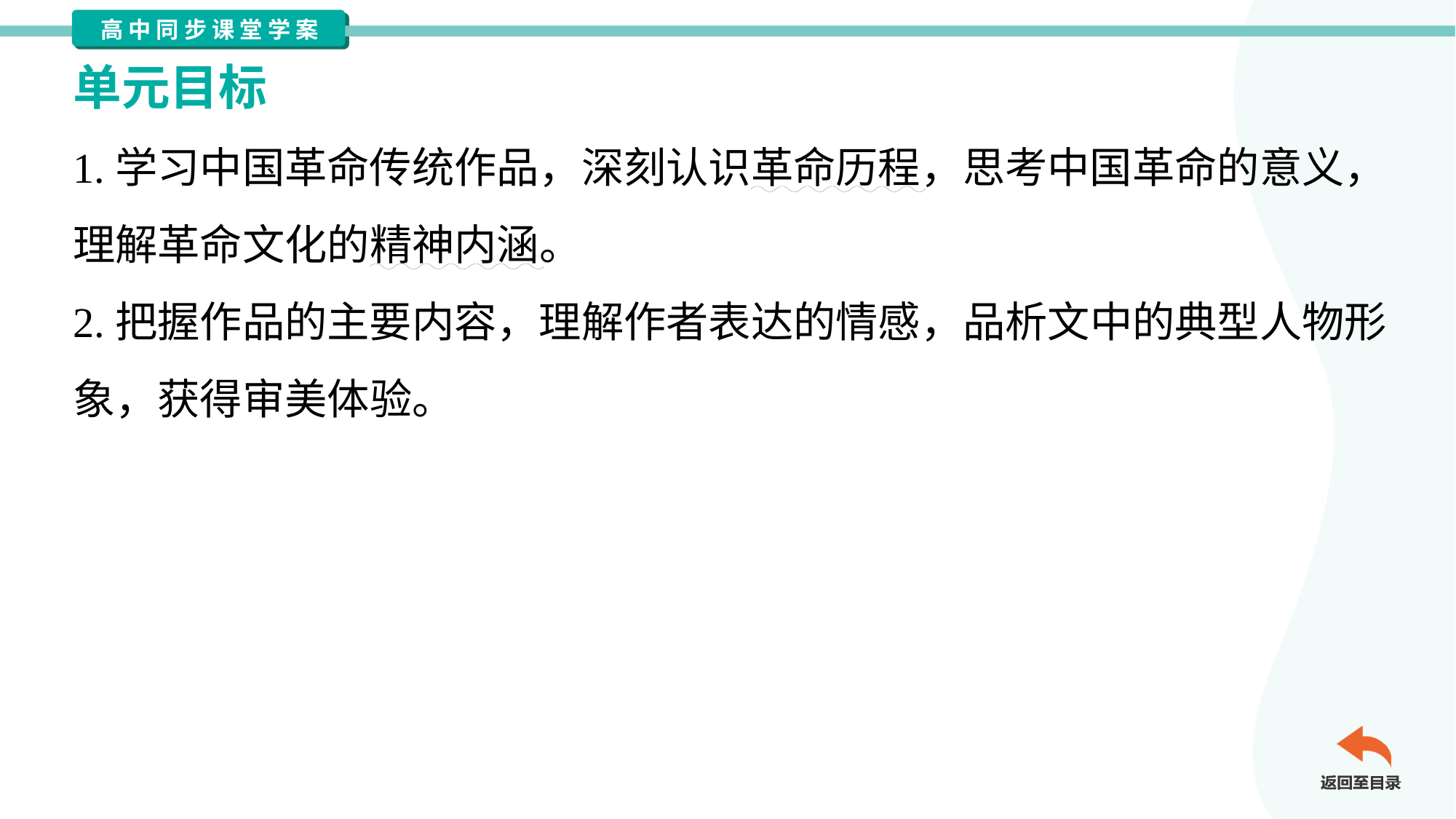

单元目标
1.学习中国革命传统作品，深刻认识革命历程，思考中国革命的意义，
理解革命文化的精神内涵。
2.把握作品的主要内容，理解作者表达的情感，品析文中的典型人物形
象，获得审美体验。